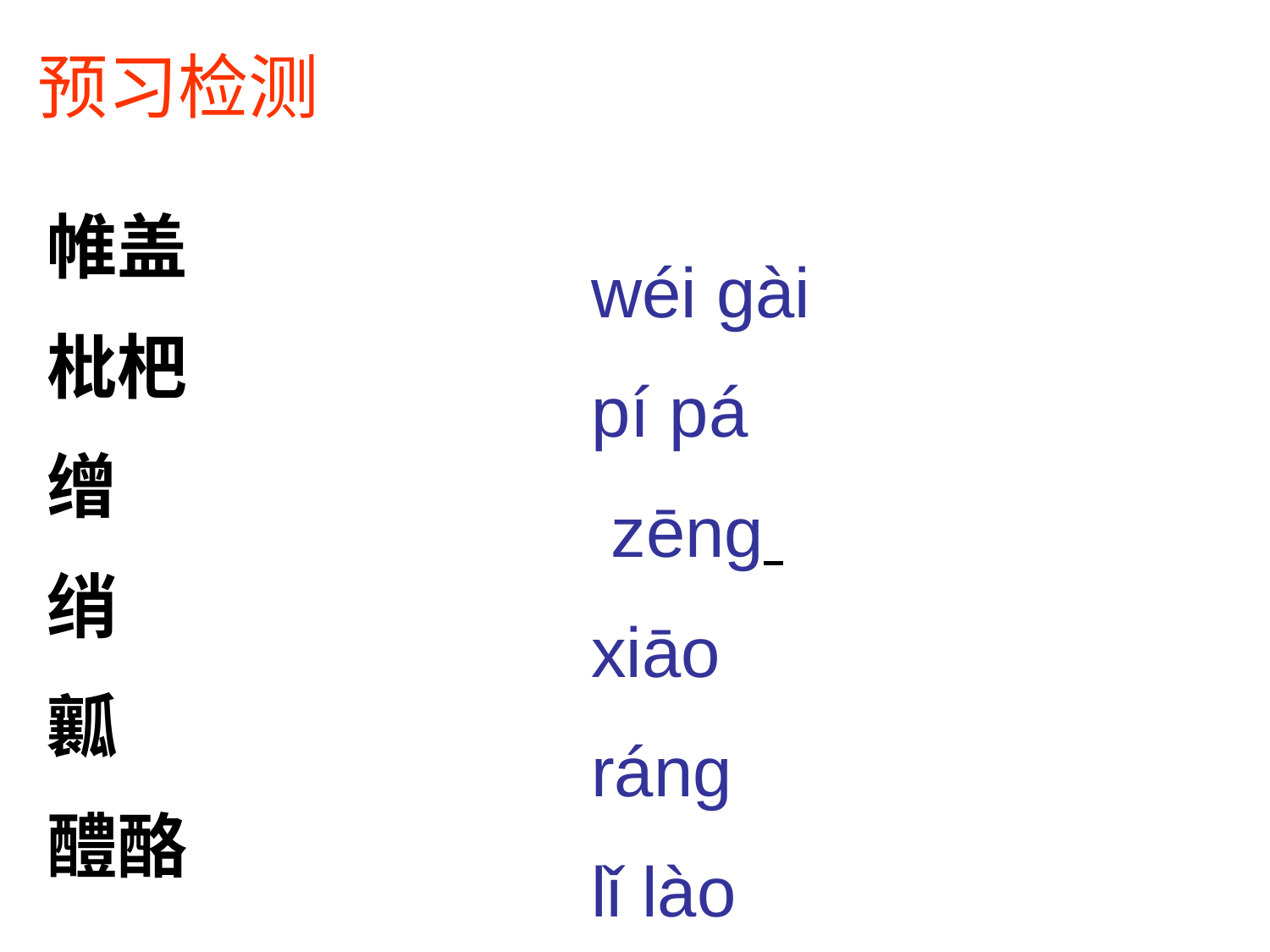

预习检测

帷盖
枇杷
缯
绡
瓤
醴酪
wéi gài
pí pá
 zēng
xiāo
ráng
lǐ lào